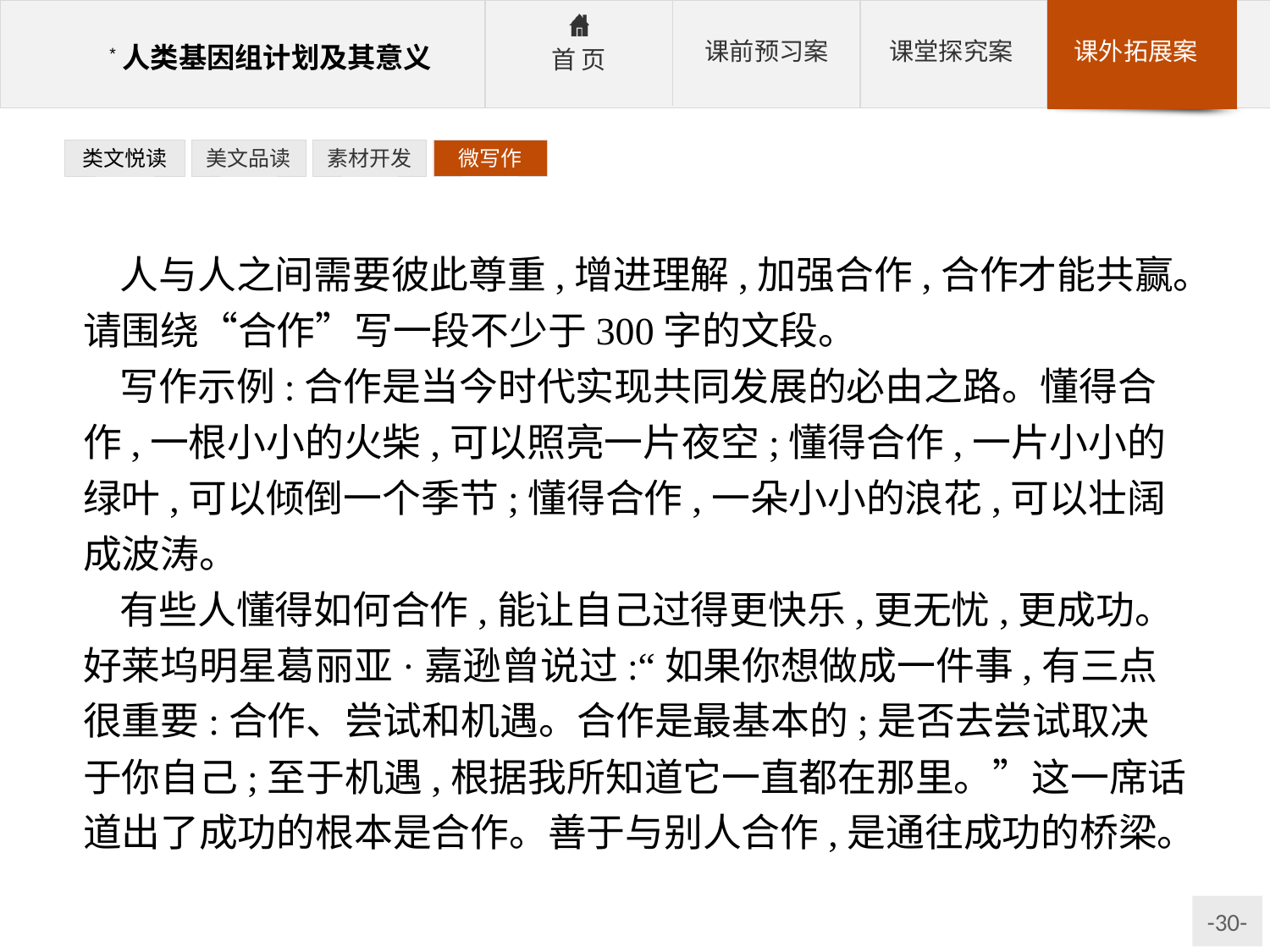

类文悦读
美文品读
素材开发
微写作
人与人之间需要彼此尊重,增进理解,加强合作,合作才能共赢。请围绕“合作”写一段不少于300字的文段。
写作示例:合作是当今时代实现共同发展的必由之路。懂得合作,一根小小的火柴,可以照亮一片夜空;懂得合作,一片小小的绿叶,可以倾倒一个季节;懂得合作,一朵小小的浪花,可以壮阔成波涛。
有些人懂得如何合作,能让自己过得更快乐,更无忧,更成功。好莱坞明星葛丽亚·嘉逊曾说过:“如果你想做成一件事,有三点很重要:合作、尝试和机遇。合作是最基本的;是否去尝试取决于你自己;至于机遇,根据我所知道它一直都在那里。”这一席话道出了成功的根本是合作。善于与别人合作,是通往成功的桥梁。